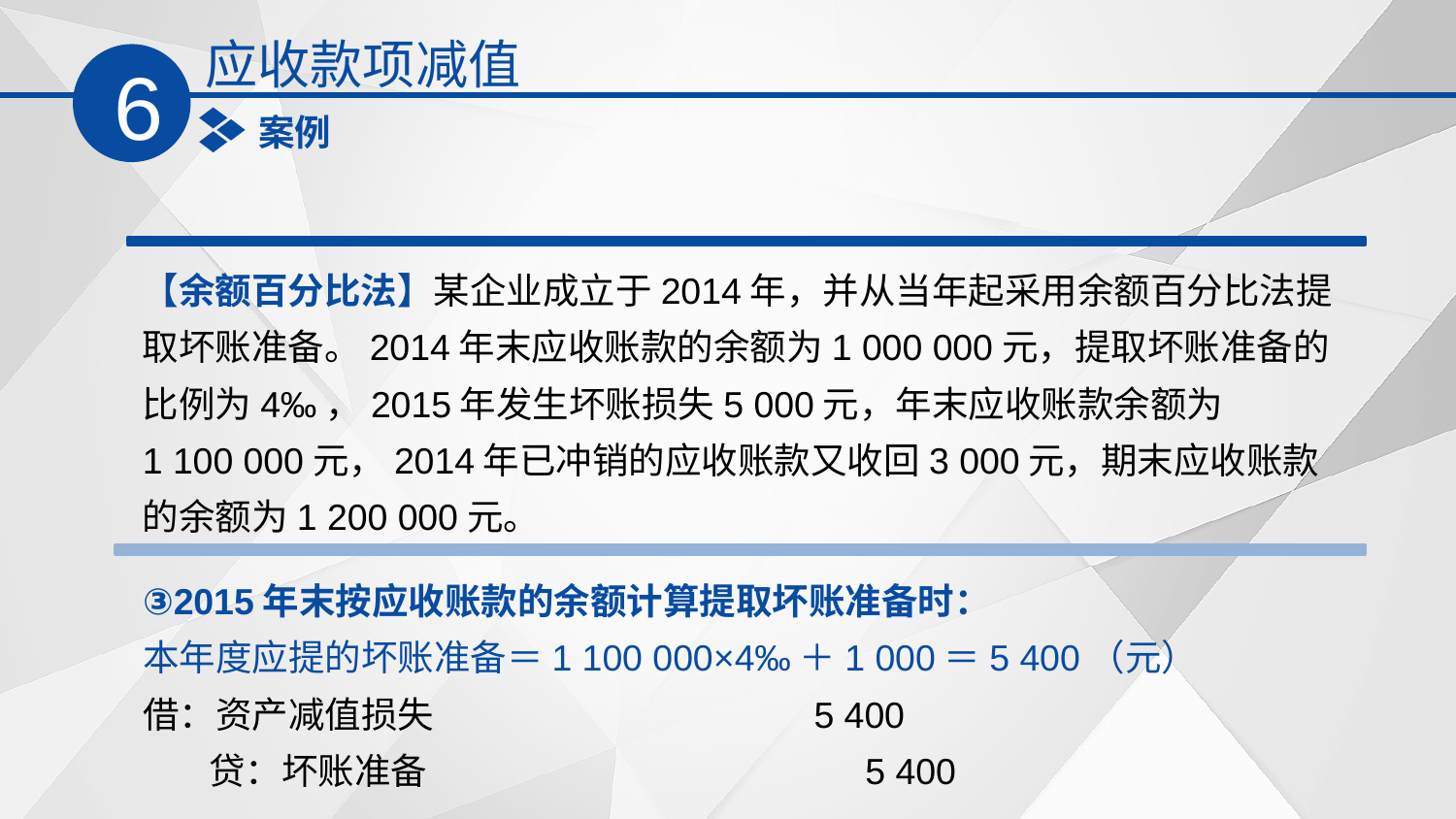

应收款项减值
6

案例

【余额百分比法】某企业成立于2014年，并从当年起采用余额百分比法提取坏账准备。2014年末应收账款的余额为1 000 000元，提取坏账准备的比例为4‰，2015年发生坏账损失5 000元，年末应收账款余额为
1 100 000元，2014年已冲销的应收账款又收回3 000元，期末应收账款的余额为1 200 000元。

③2015年末按应收账款的余额计算提取坏账准备时：
本年度应提的坏账准备＝1 100 000×4‰＋1 000＝5 400（元）
借：资产减值损失                                             5 400
       贷：坏账准备                                                    5 400